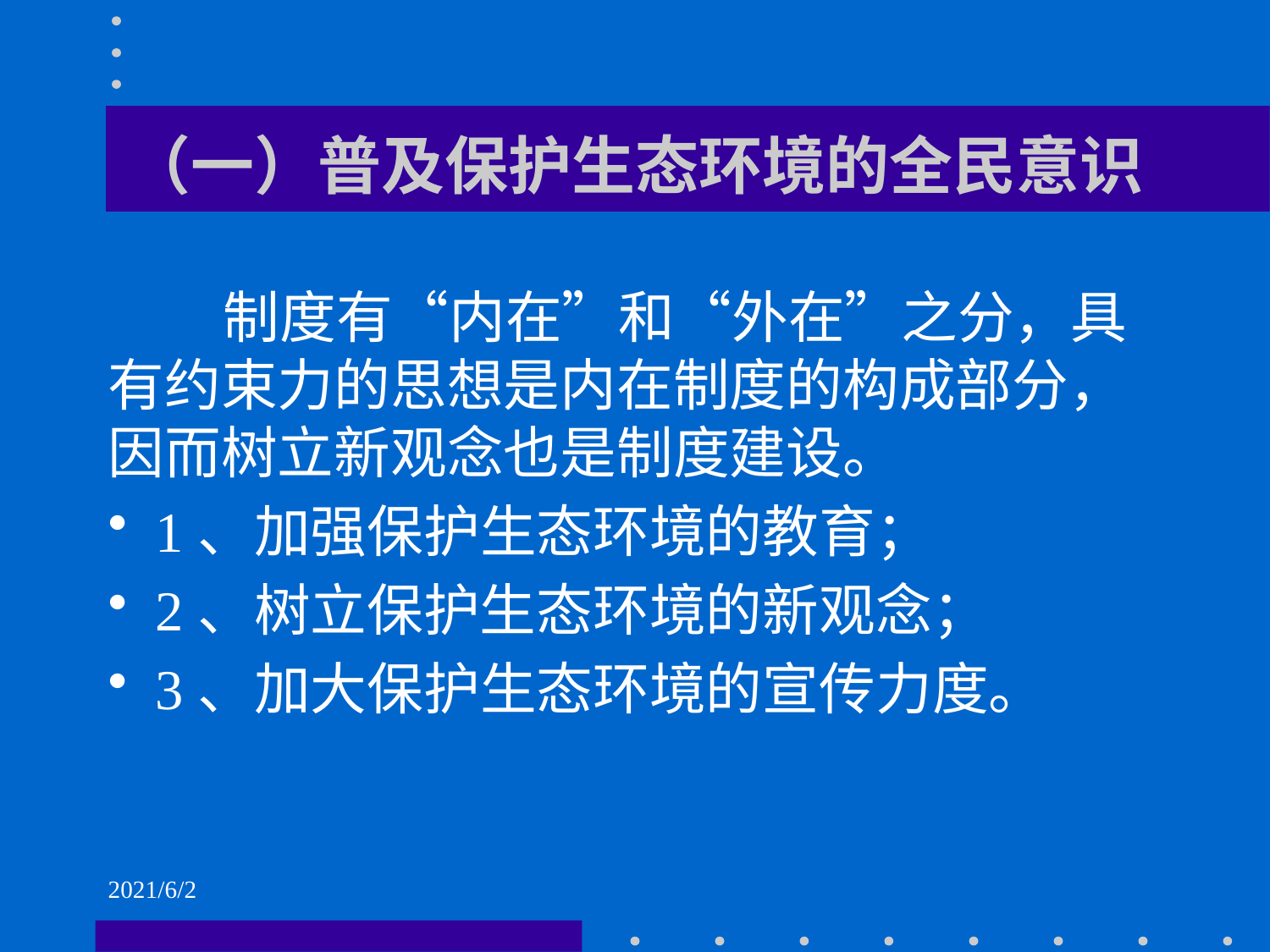

# （一）普及保护生态环境的全民意识
        制度有“内在”和“外在”之分，具有约束力的思想是内在制度的构成部分，因而树立新观念也是制度建设。
1、加强保护生态环境的教育；
2、树立保护生态环境的新观念；
3、加大保护生态环境的宣传力度。

2021/6/2